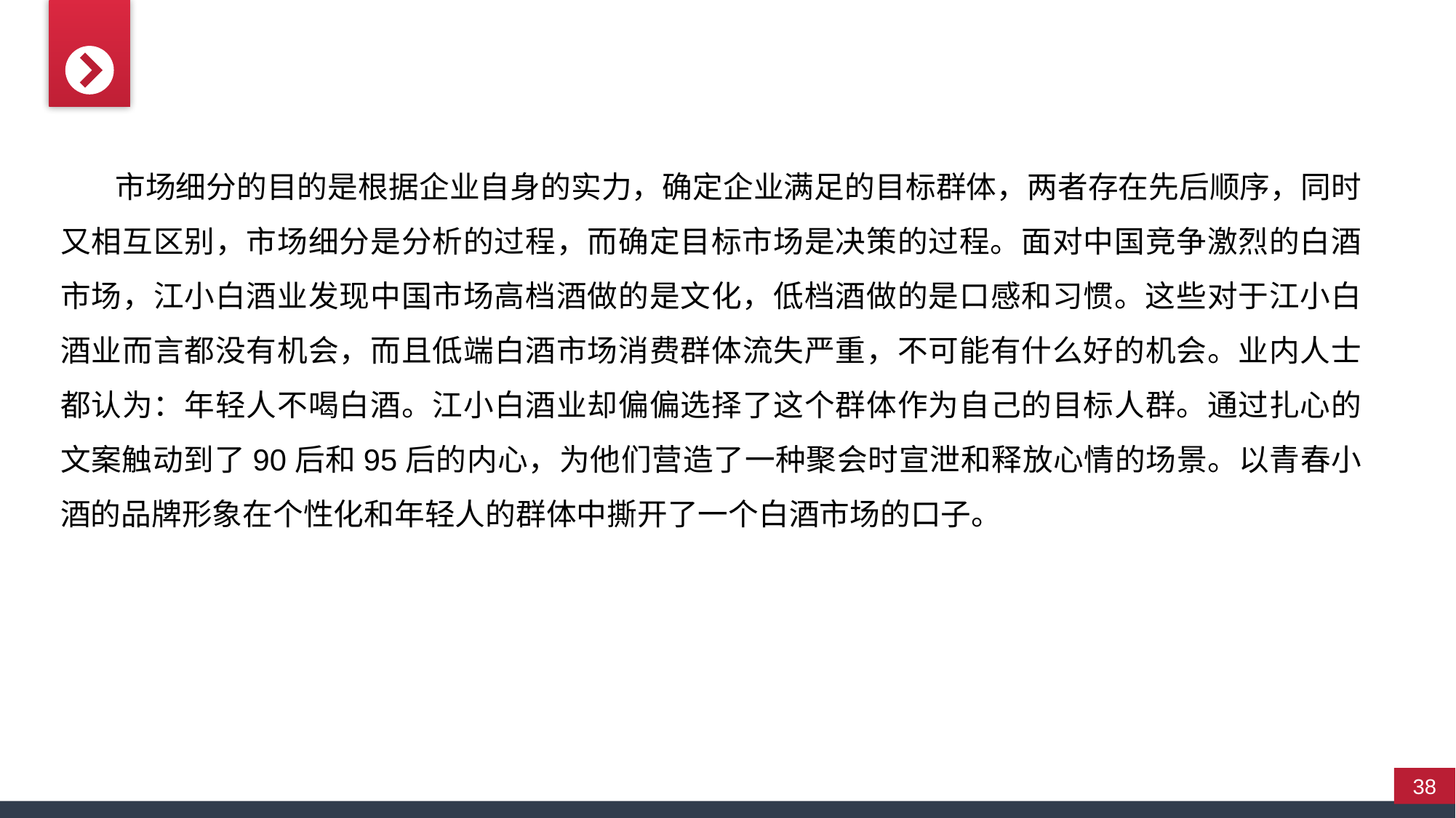

市场细分的目的是根据企业自身的实力，确定企业满足的目标群体，两者存在先后顺序，同时又相互区别，市场细分是分析的过程，而确定目标市场是决策的过程。面对中国竞争激烈的白酒市场，江小白酒业发现中国市场高档酒做的是文化，低档酒做的是口感和习惯。这些对于江小白酒业而言都没有机会，而且低端白酒市场消费群体流失严重，不可能有什么好的机会。业内人士都认为：年轻人不喝白酒。江小白酒业却偏偏选择了这个群体作为自己的目标人群。通过扎心的文案触动到了90后和95后的内心，为他们营造了一种聚会时宣泄和释放心情的场景。以青春小酒的品牌形象在个性化和年轻人的群体中撕开了一个白酒市场的口子。